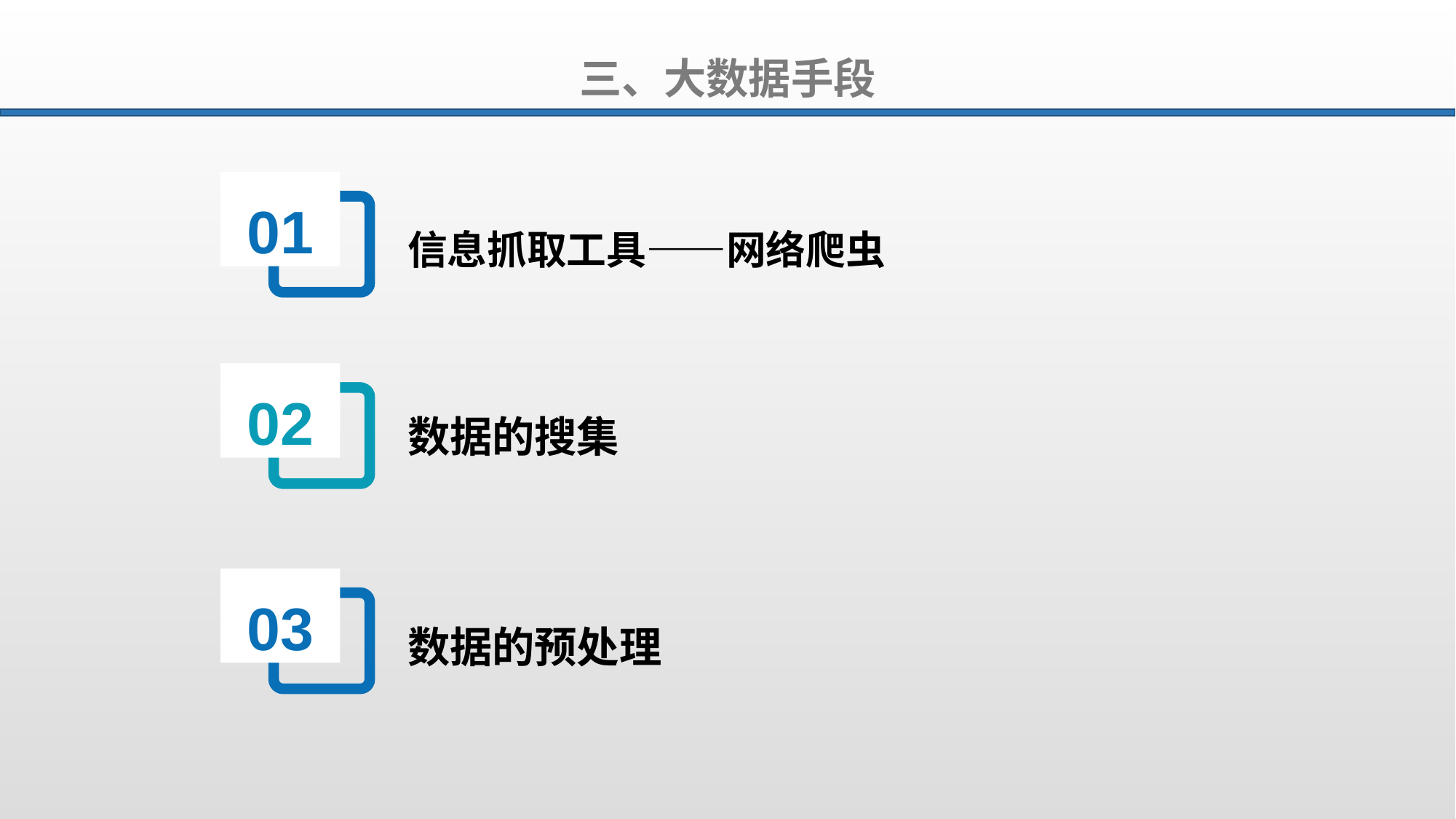

三、大数据手段

01

信息抓取工具——网络爬虫
02

数据的搜集
03

数据的预处理